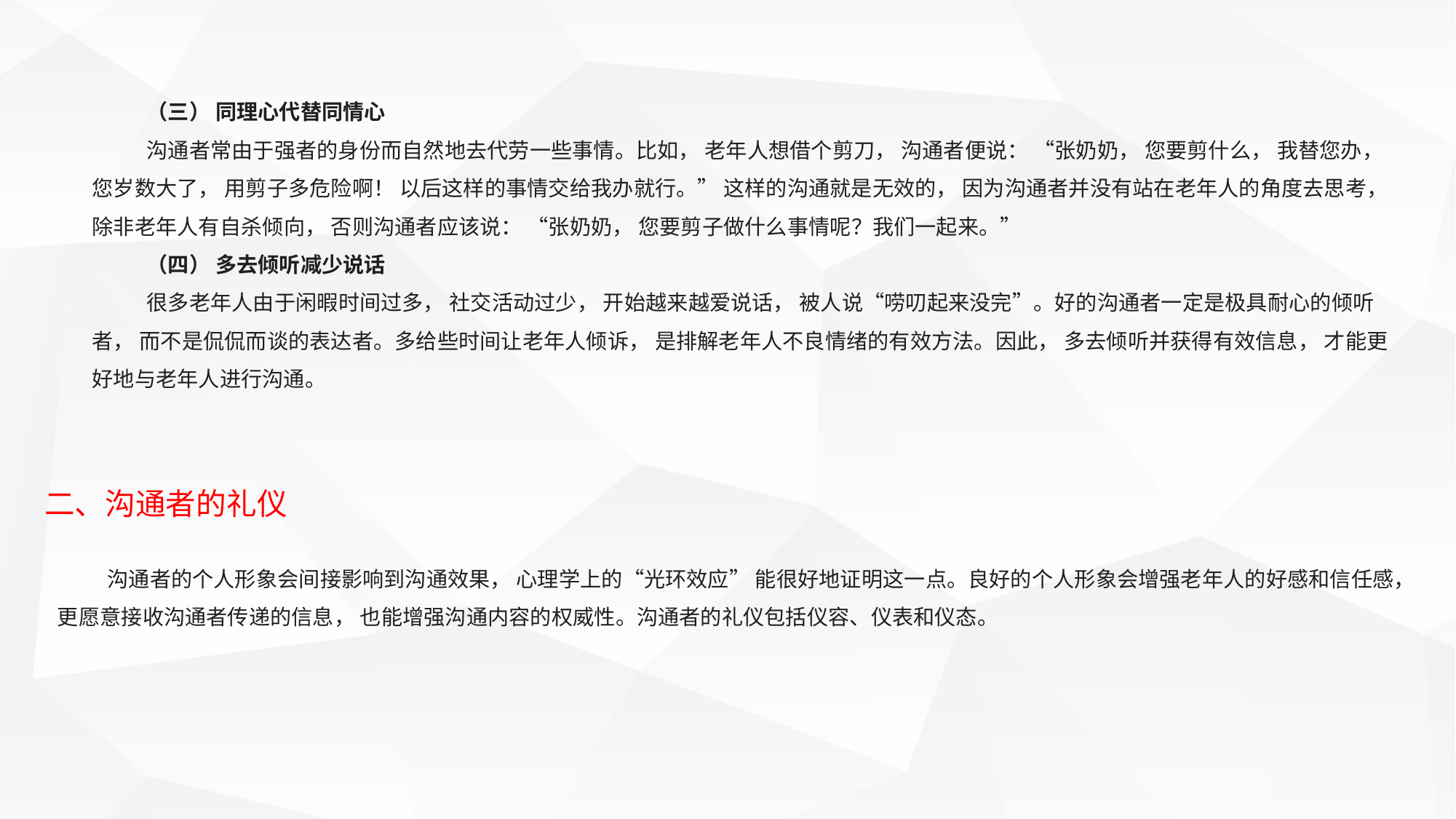

（三） 同理心代替同情心
沟通者常由于强者的身份而自然地去代劳一些事情。比如， 老年人想借个剪刀， 沟通者便说： “张奶奶， 您要剪什么， 我替您办， 您岁数大了， 用剪子多危险啊！ 以后这样的事情交给我办就行。” 这样的沟通就是无效的， 因为沟通者并没有站在老年人的角度去思考， 除非老年人有自杀倾向， 否则沟通者应该说： “张奶奶， 您要剪子做什么事情呢？我们一起来。”
（四） 多去倾听减少说话
很多老年人由于闲暇时间过多， 社交活动过少， 开始越来越爱说话， 被人说“唠叨起来没完”。好的沟通者一定是极具耐心的倾听者， 而不是侃侃而谈的表达者。多给些时间让老年人倾诉， 是排解老年人不良情绪的有效方法。因此， 多去倾听并获得有效信息， 才能更好地与老年人进行沟通。
二、沟通者的礼仪
沟通者的个人形象会间接影响到沟通效果， 心理学上的“光环效应” 能很好地证明这一点。良好的个人形象会增强老年人的好感和信任感， 更愿意接收沟通者传递的信息， 也能增强沟通内容的权威性。沟通者的礼仪包括仪容、仪表和仪态。